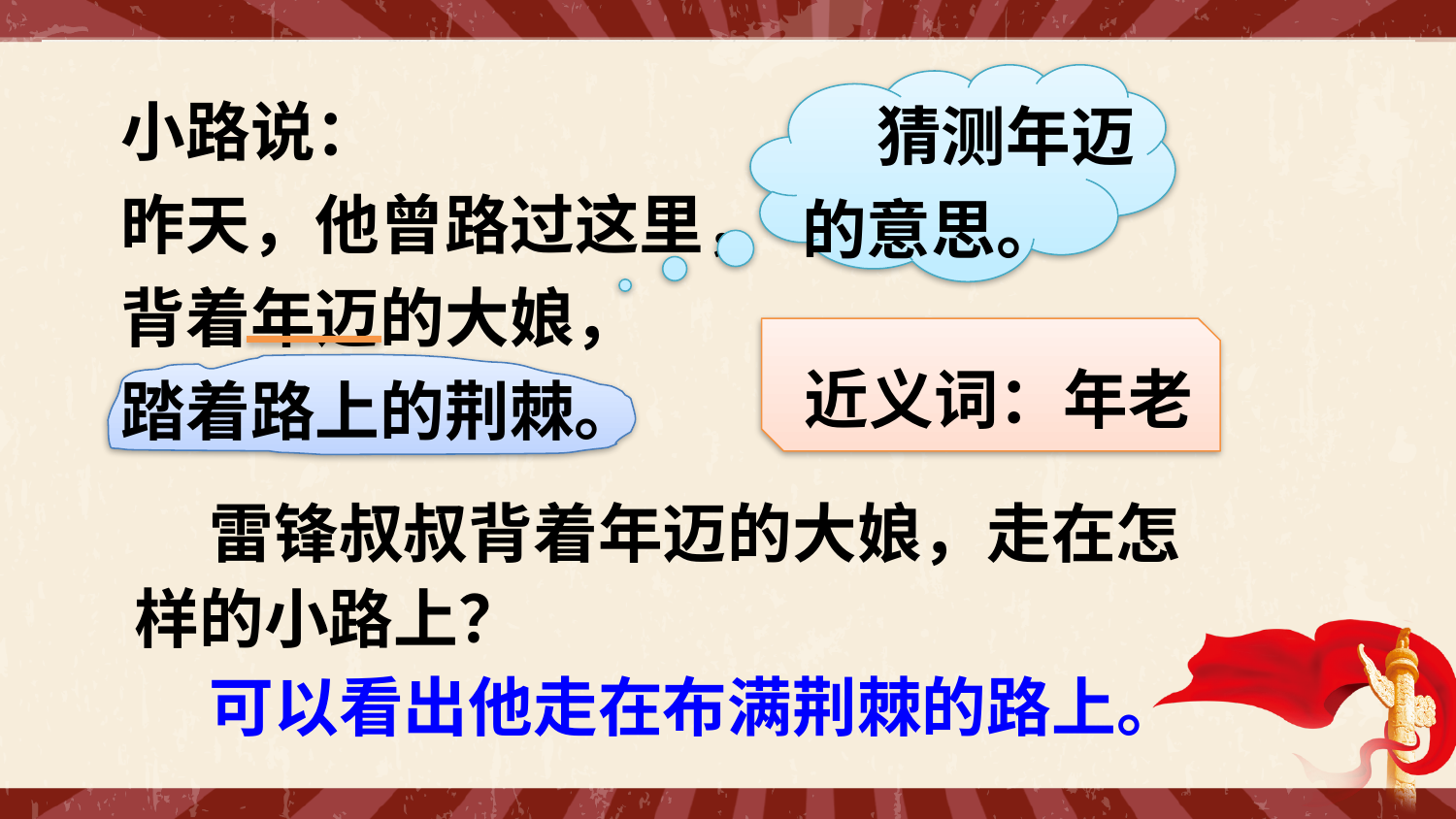

小路说：
昨天，他曾路过这里，
背着年迈的大娘，
踏着路上的荆棘。

    猜测年迈的意思。

近义词：年老

    雷锋叔叔背着年迈的大娘，走在怎样的小路上？
    可以看出他走在布满荆棘的路上。